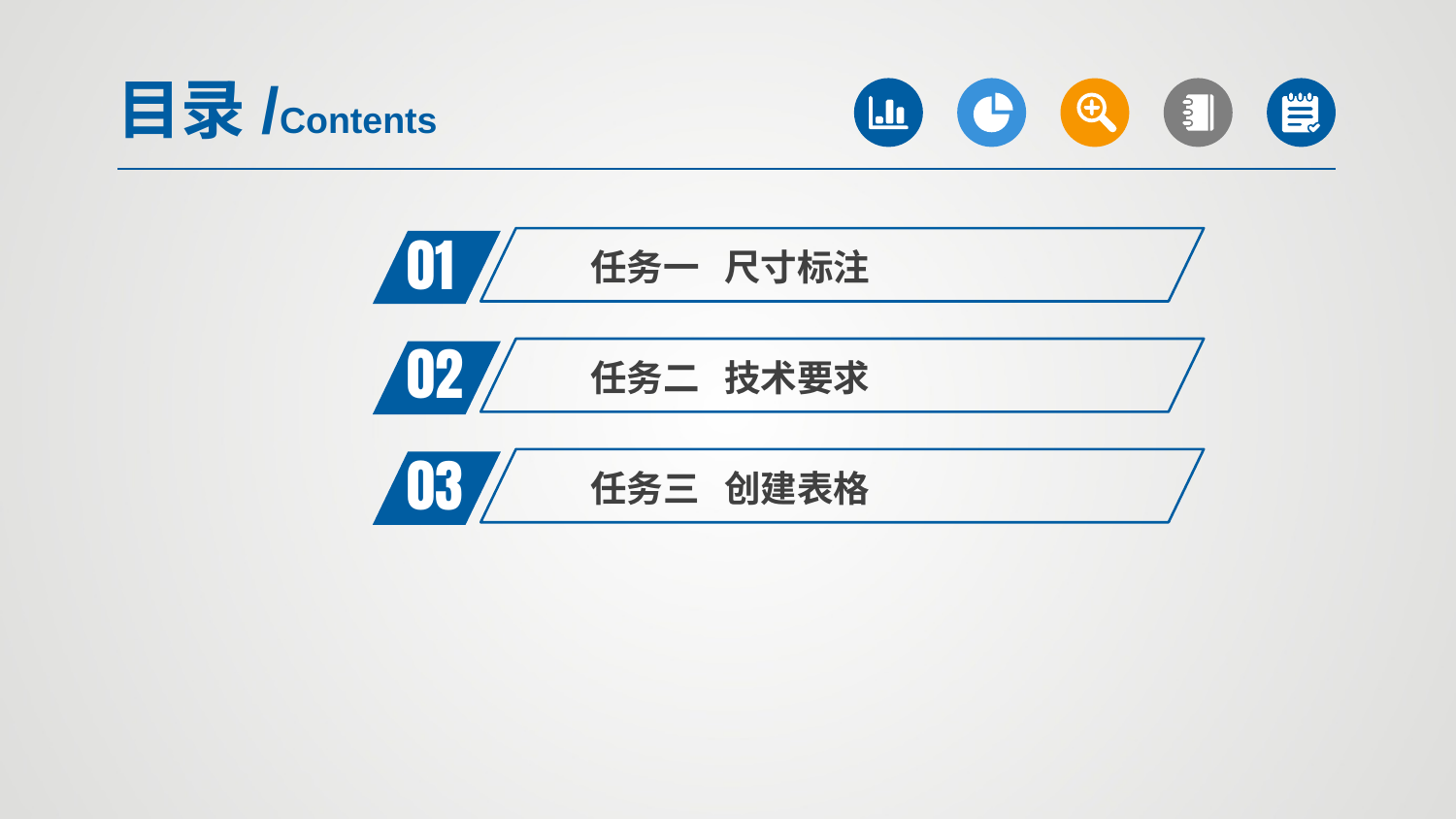

目录/Contents

01

任务一   尺寸标注
02

任务二   技术要求
03

任务三   创建表格